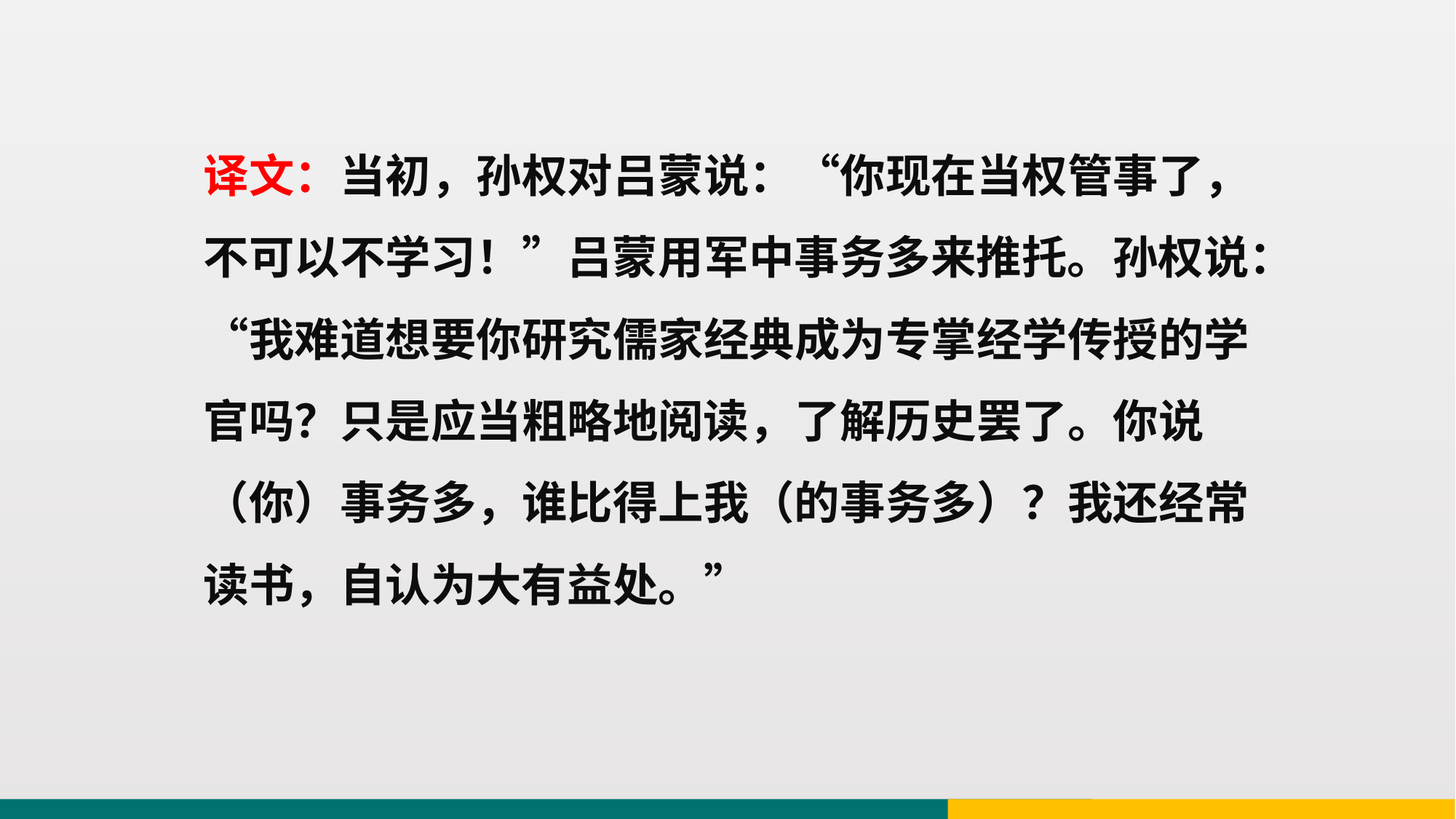

译文：当初，孙权对吕蒙说：“你现在当权管事了，不可以不学习！”吕蒙用军中事务多来推托。孙权说：“我难道想要你研究儒家经典成为专掌经学传授的学官吗？只是应当粗略地阅读，了解历史罢了。你说（你）事务多，谁比得上我（的事务多）？我还经常读书，自认为大有益处。”